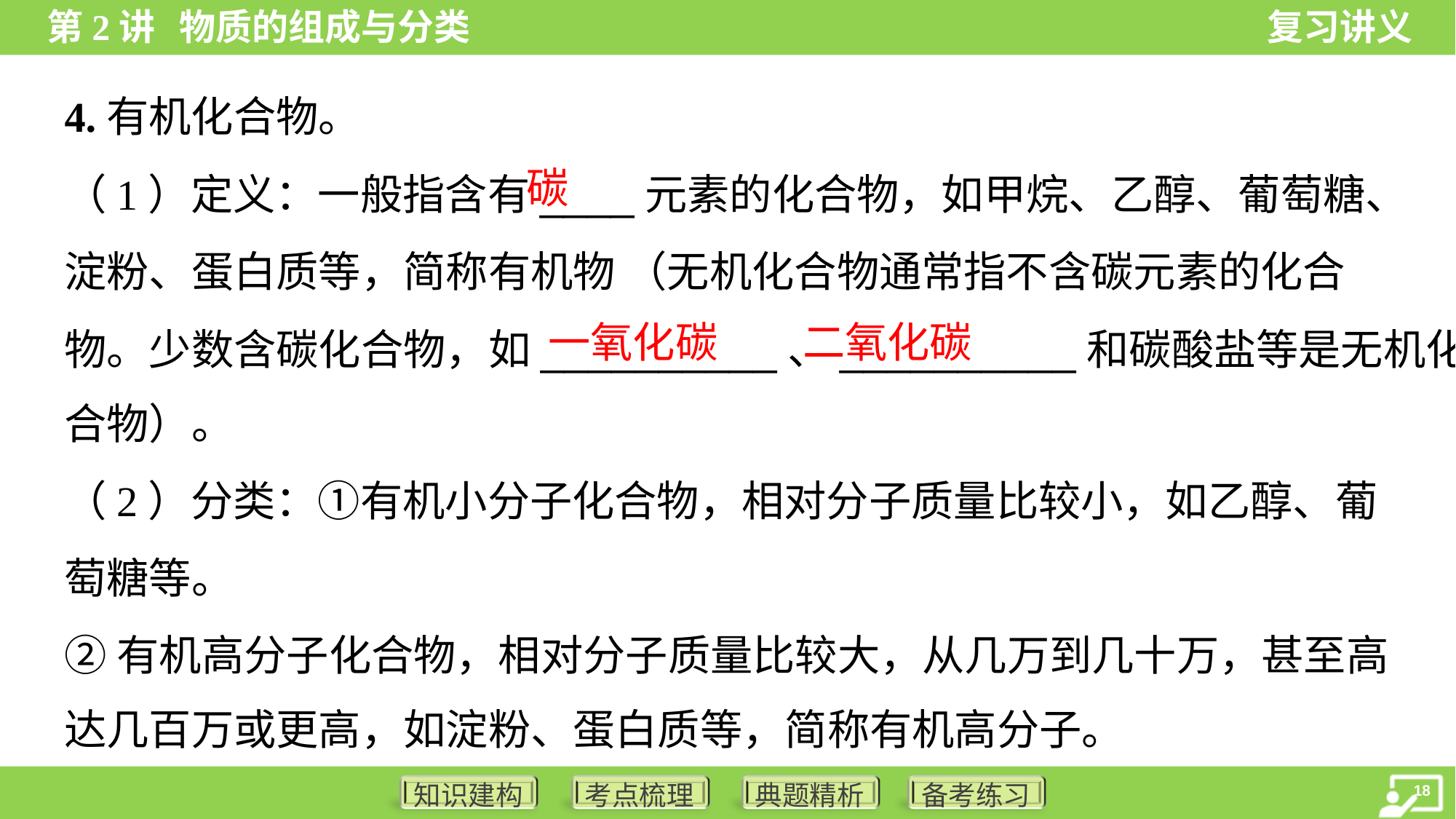

4.有机化合物。
碳
（1）定义：一般指含有____元素的化合物，如甲烷、乙醇、葡萄糖、
淀粉、蛋白质等，简称有机物 （无机化合物通常指不含碳元素的化合
物。少数含碳化合物，如__________、__________和碳酸盐等是无机化
合物）。
一氧化碳
二氧化碳
（2）分类：①有机小分子化合物，相对分子质量比较小，如乙醇、葡
萄糖等。
②有机高分子化合物，相对分子质量比较大，从几万到几十万，甚至高
达几百万或更高，如淀粉、蛋白质等，简称有机高分子。